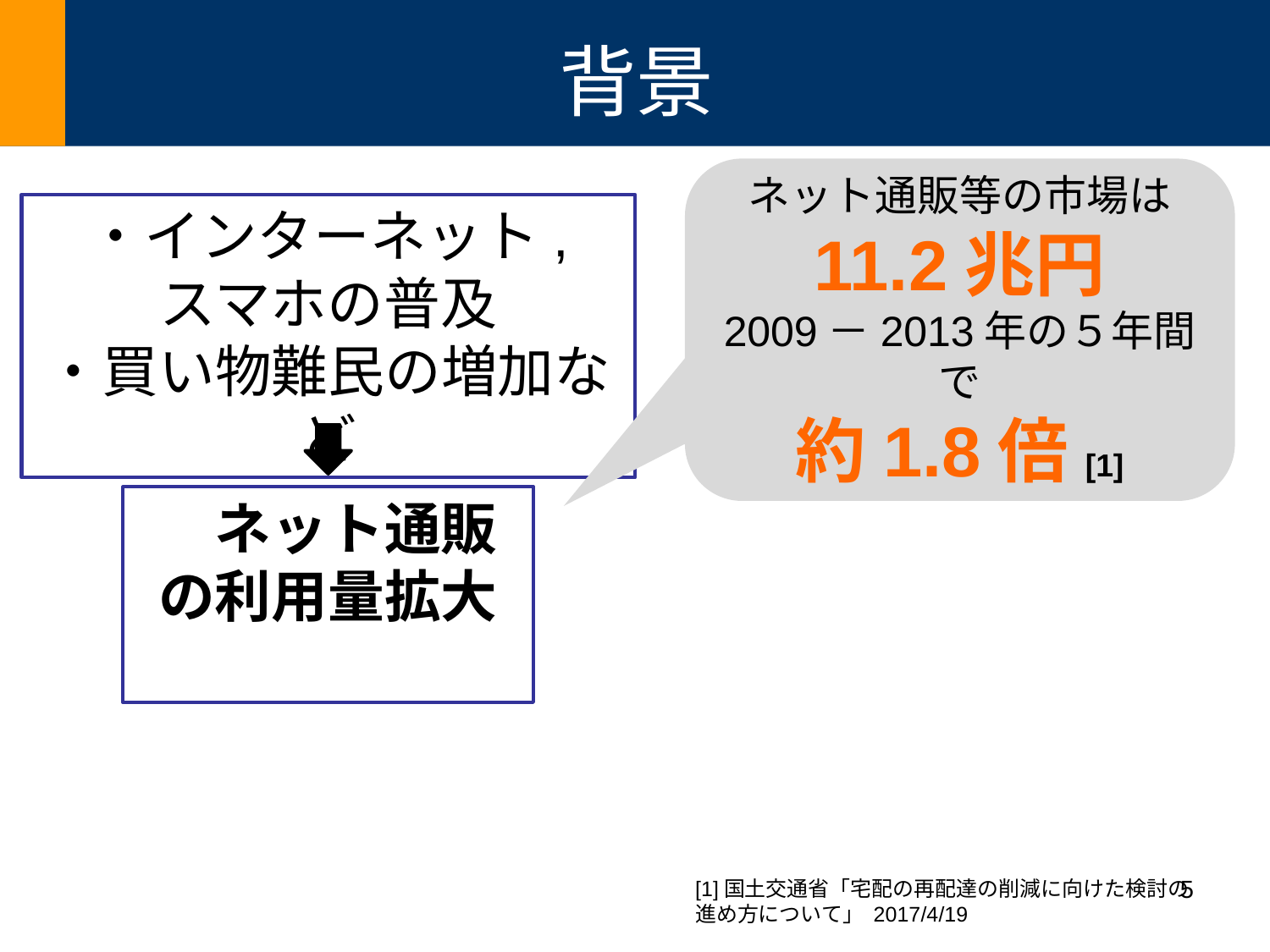

# 背景
ネット通販等の市場は
11.2兆円
2009－2013年の５年間で
約1.8倍[1]
・インターネット,
スマホの普及
・買い物難民の増加など

　ネット通販の利用量拡大
5
[1]国土交通省「宅配の再配達の削減に向けた検討の
進め方について」 2017/4/19